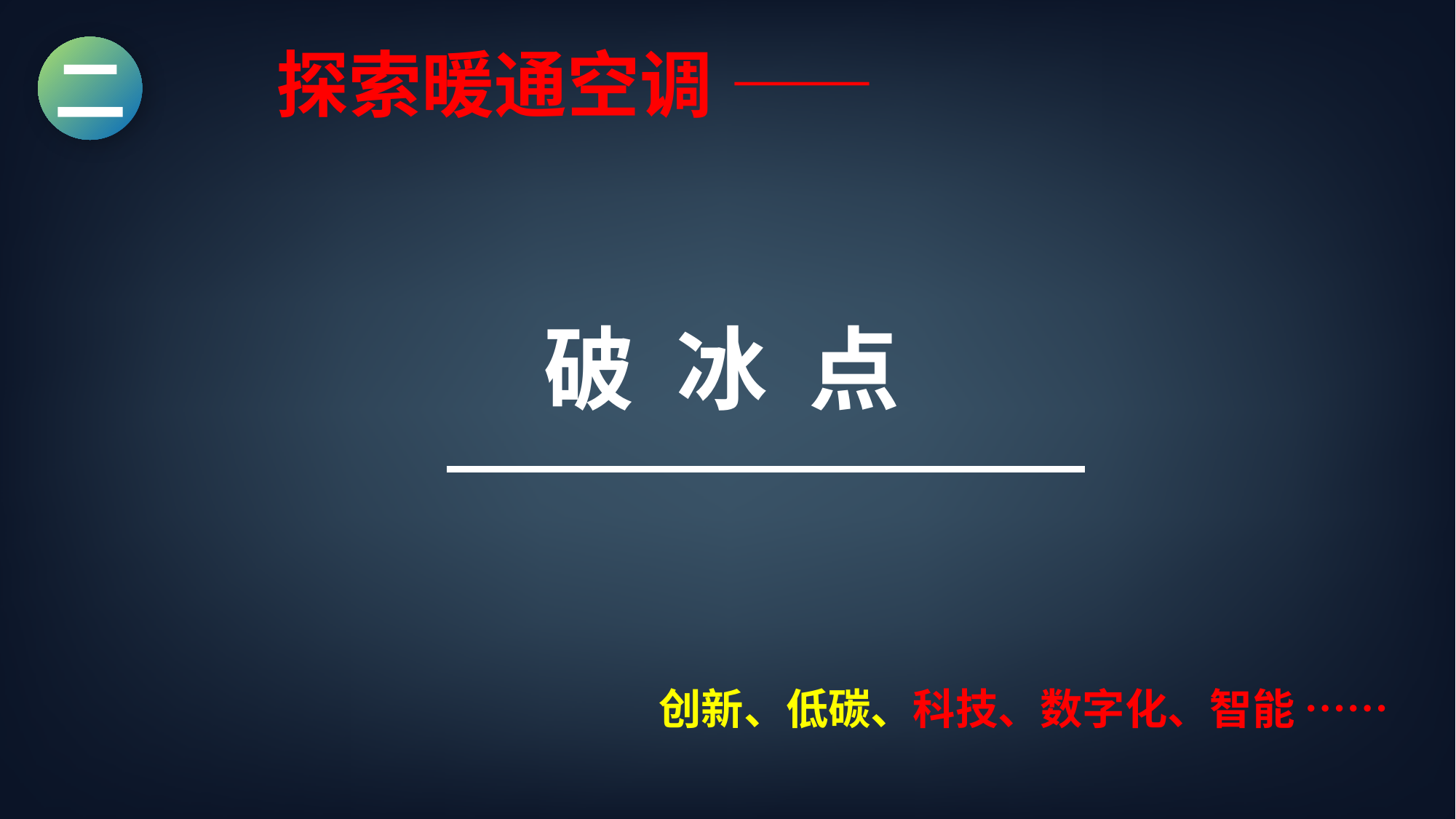

探索暖通空调 ——

二
破  冰  点
创新、低碳、科技、数字化、智能 ……